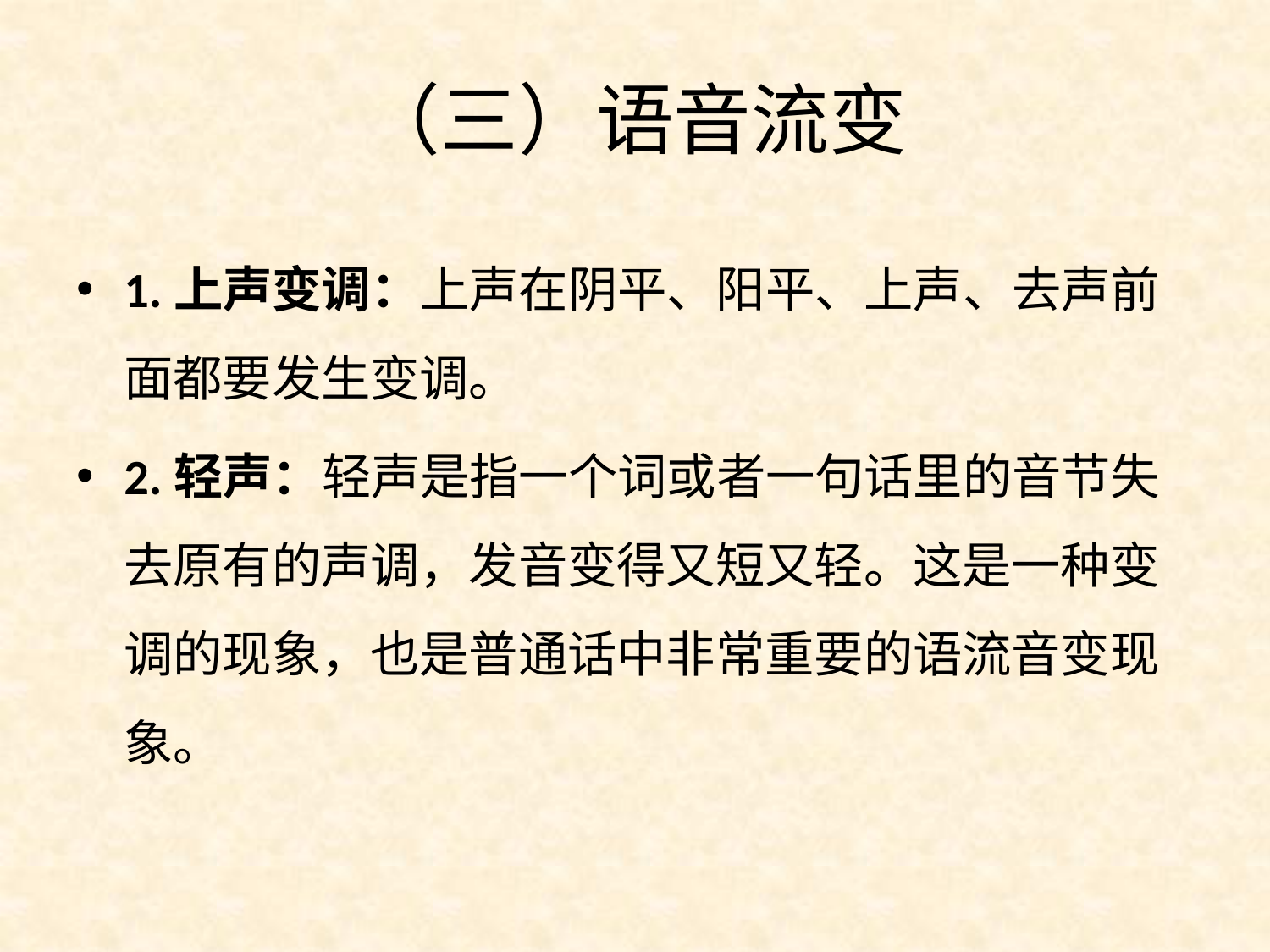

# （三）语音流变
1.上声变调：上声在阴平、阳平、上声、去声前面都要发生变调。
2.轻声：轻声是指一个词或者一句话里的音节失去原有的声调，发音变得又短又轻。这是一种变调的现象，也是普通话中非常重要的语流音变现象。